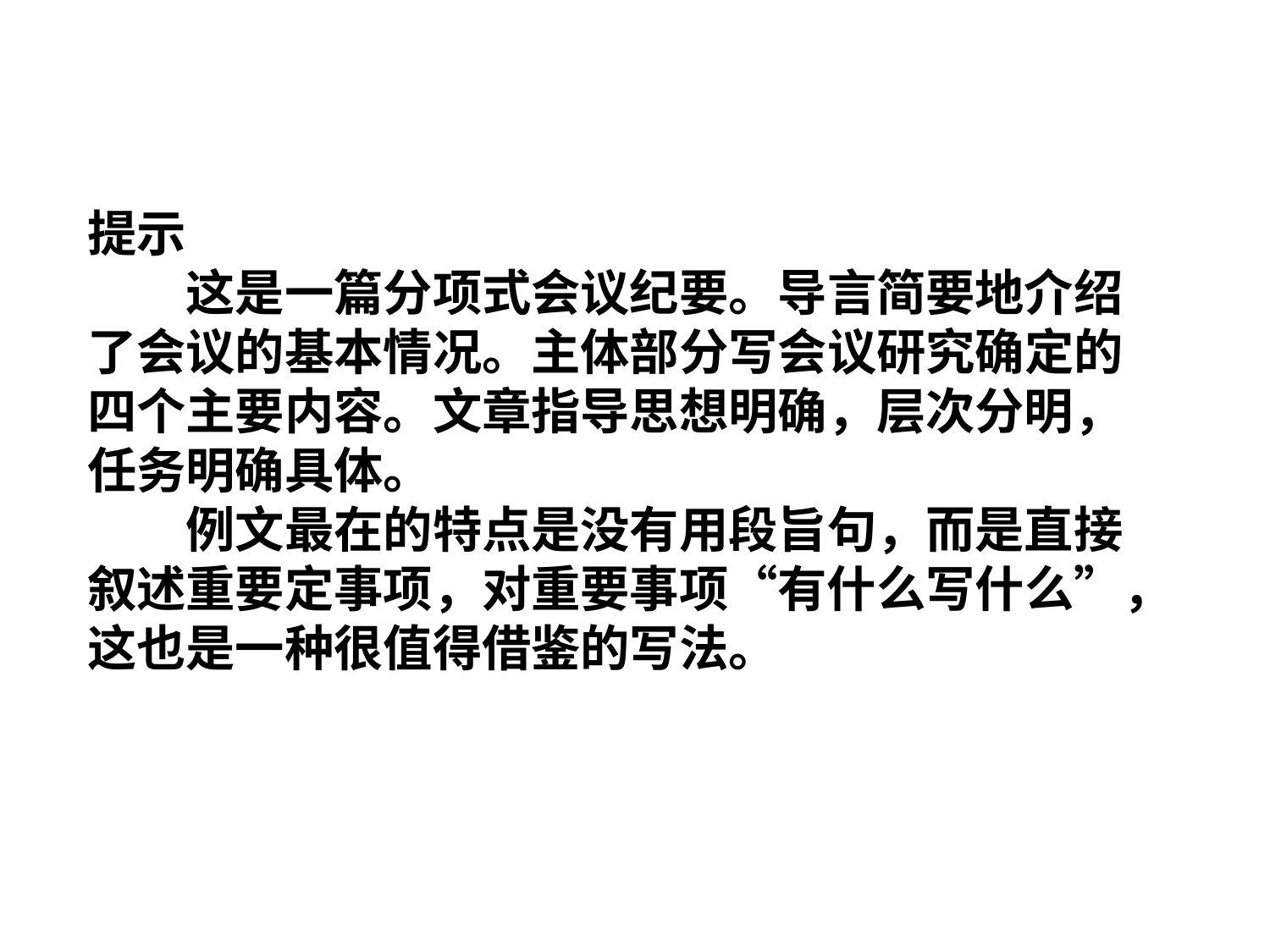

提示
　　这是一篇分项式会议纪要。导言简要地介绍了会议的基本情况。主体部分写会议研究确定的四个主要内容。文章指导思想明确，层次分明，任务明确具体。
　　例文最在的特点是没有用段旨句，而是直接叙述重要定事项，对重要事项“有什么写什么”，这也是一种很值得借鉴的写法。